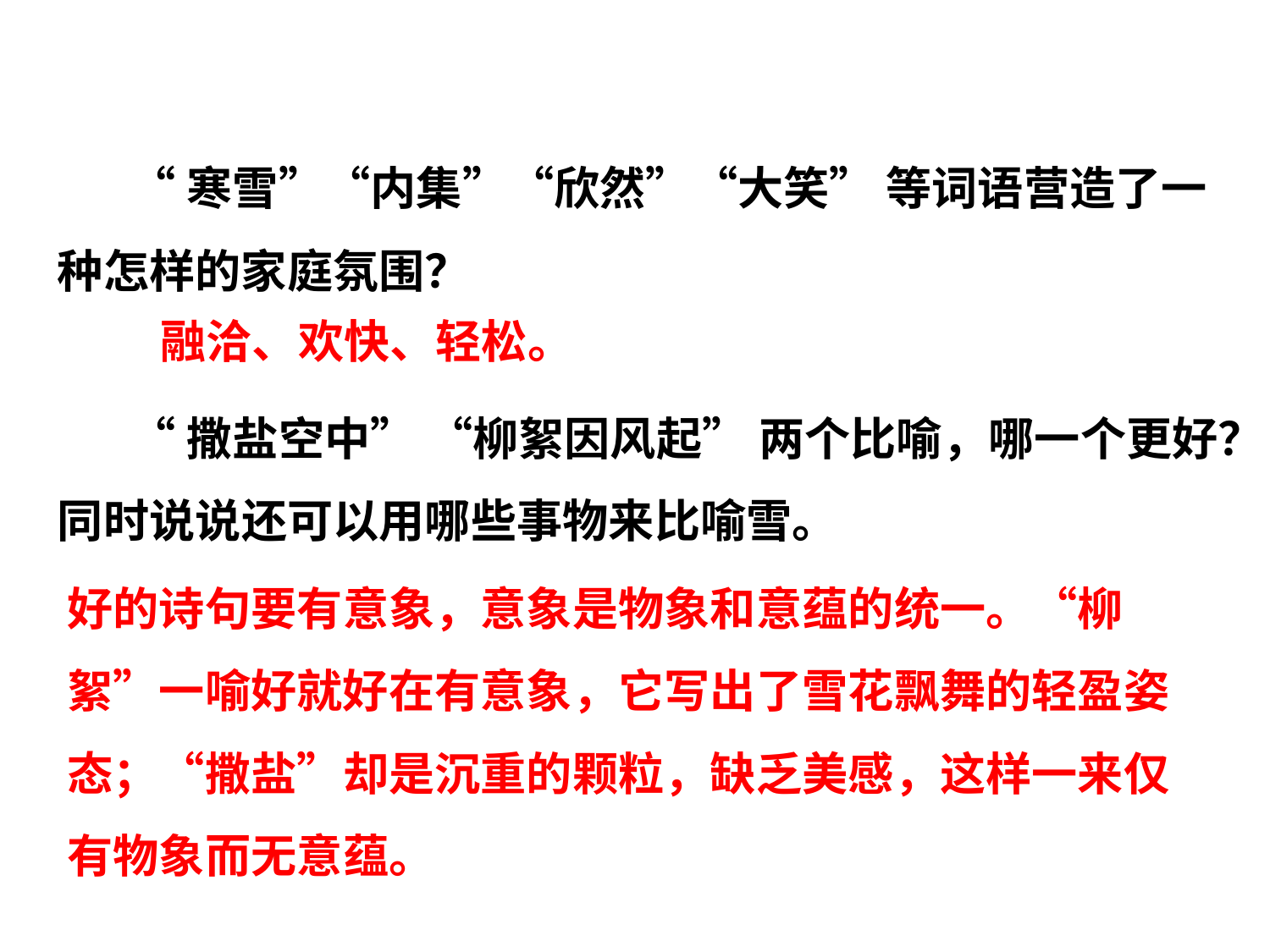

“寒雪”“内集”“欣然”“大笑” 等词语营造了一种怎样的家庭氛围？
融洽、欢快、轻松。
       “撒盐空中” “柳絮因风起” 两个比喻，哪一个更好？同时说说还可以用哪些事物来比喻雪。
好的诗句要有意象，意象是物象和意蕴的统一。“柳絮”一喻好就好在有意象，它写出了雪花飘舞的轻盈姿态；“撒盐”却是沉重的颗粒，缺乏美感，这样一来仅有物象而无意蕴。